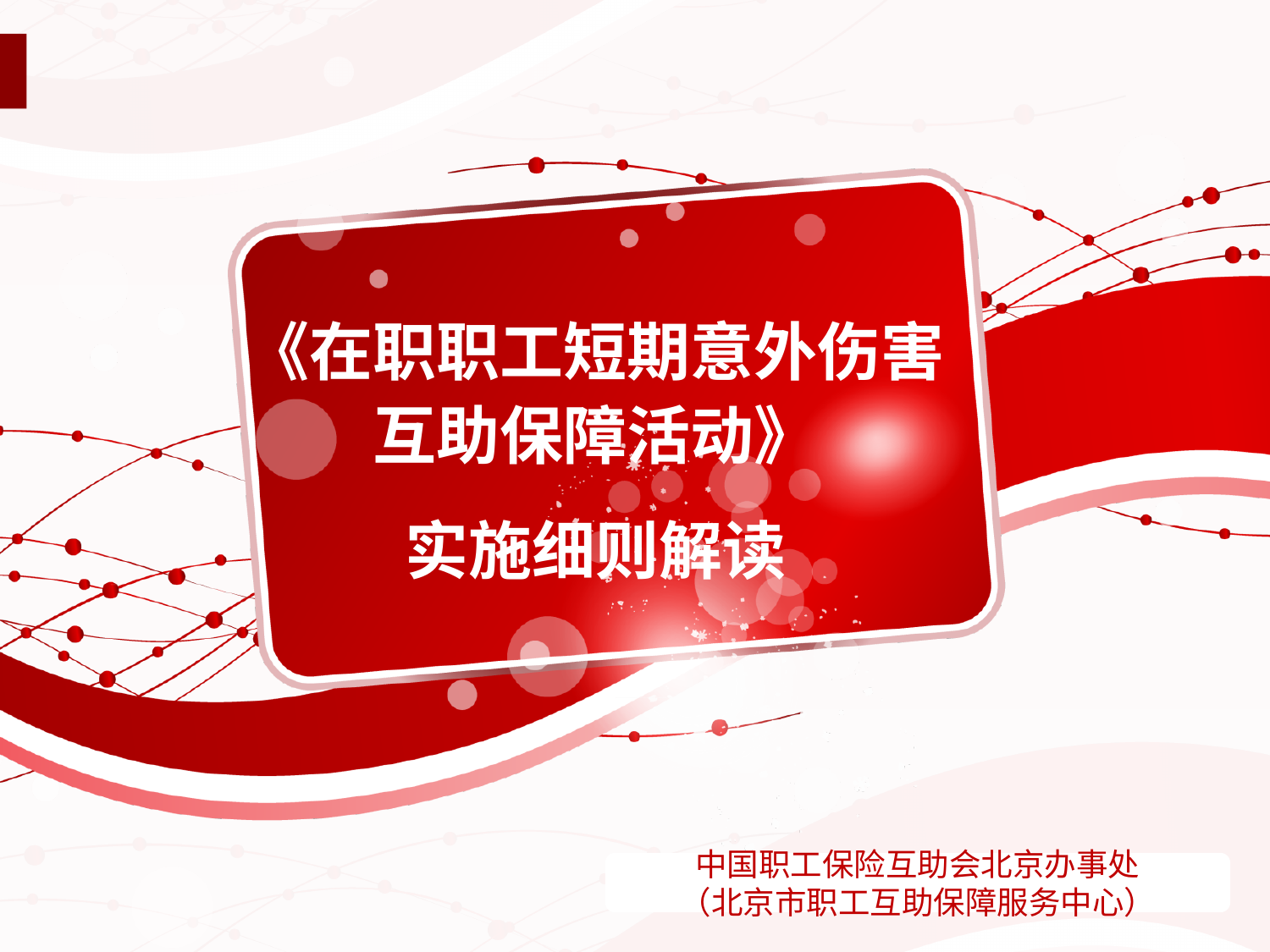

《在职职工短期意外伤害互助保障活动》
实施细则解读
中国职工保险互助会北京办事处
（北京市职工互助保障服务中心）